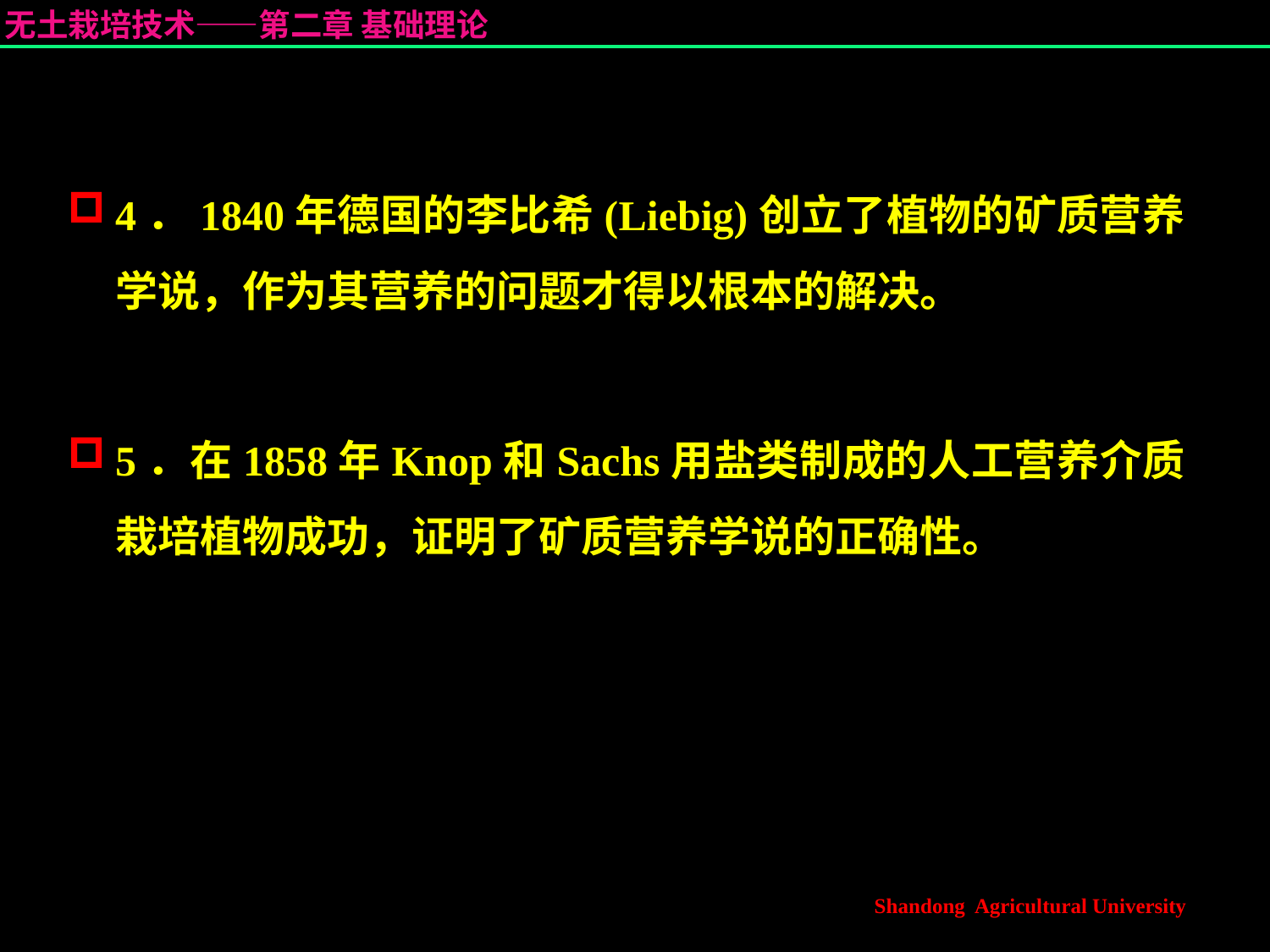

4．1840年德国的李比希(Liebig)创立了植物的矿质营养学说，作为其营养的问题才得以根本的解决。

5．在1858年Knop和Sachs用盐类制成的人工营养介质栽培植物成功，证明了矿质营养学说的正确性。